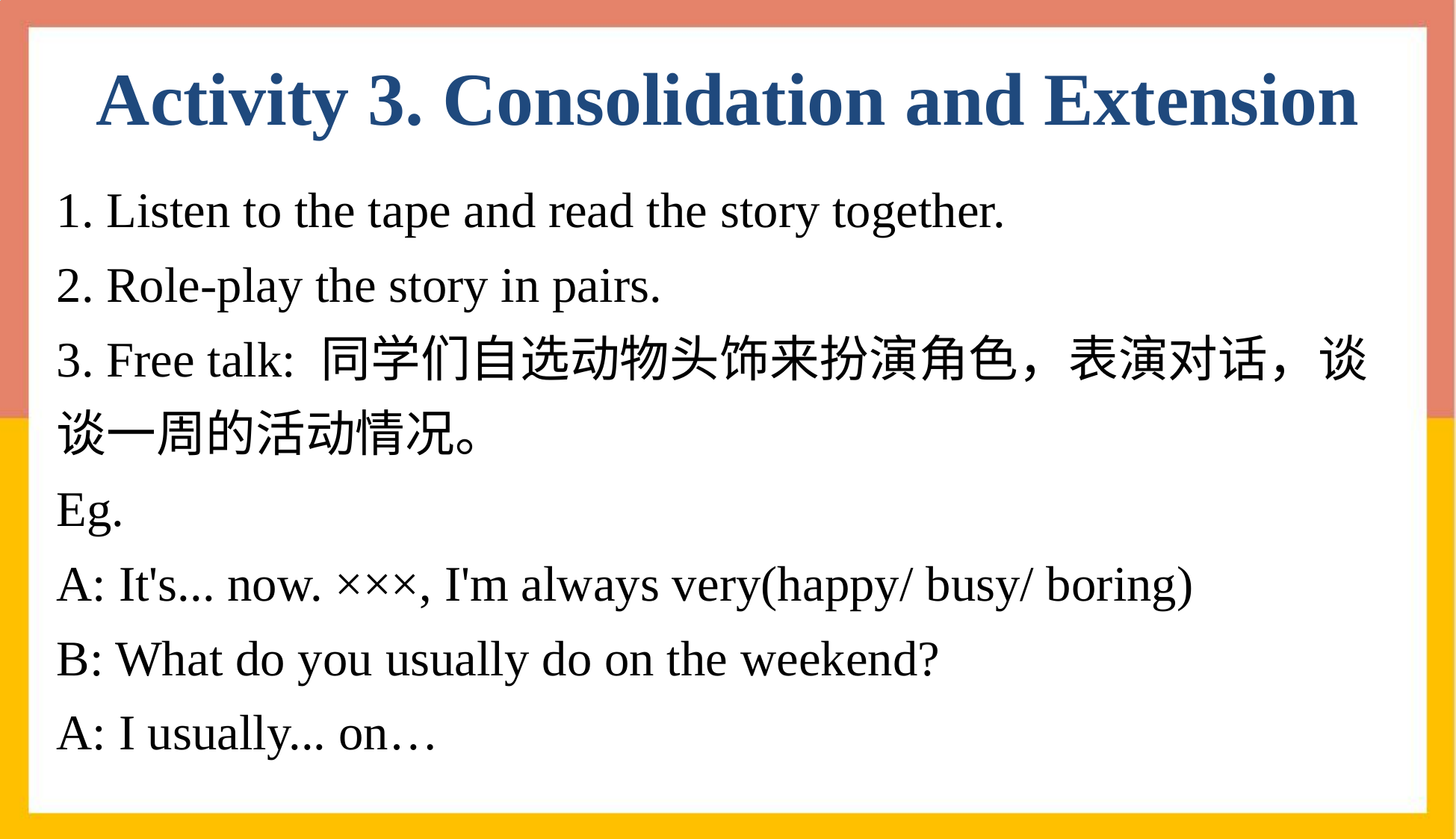

Activity 3. Consolidation and Extension
1. Listen to the tape and read the story together.
2. Role-play the story in pairs.
3. Free talk: 同学们自选动物头饰来扮演角色，表演对话，谈谈一周的活动情况。
Eg.
A: It's... now. ×××, I'm always very(happy/ busy/ boring)
B: What do you usually do on the weekend?
A: I usually... on…